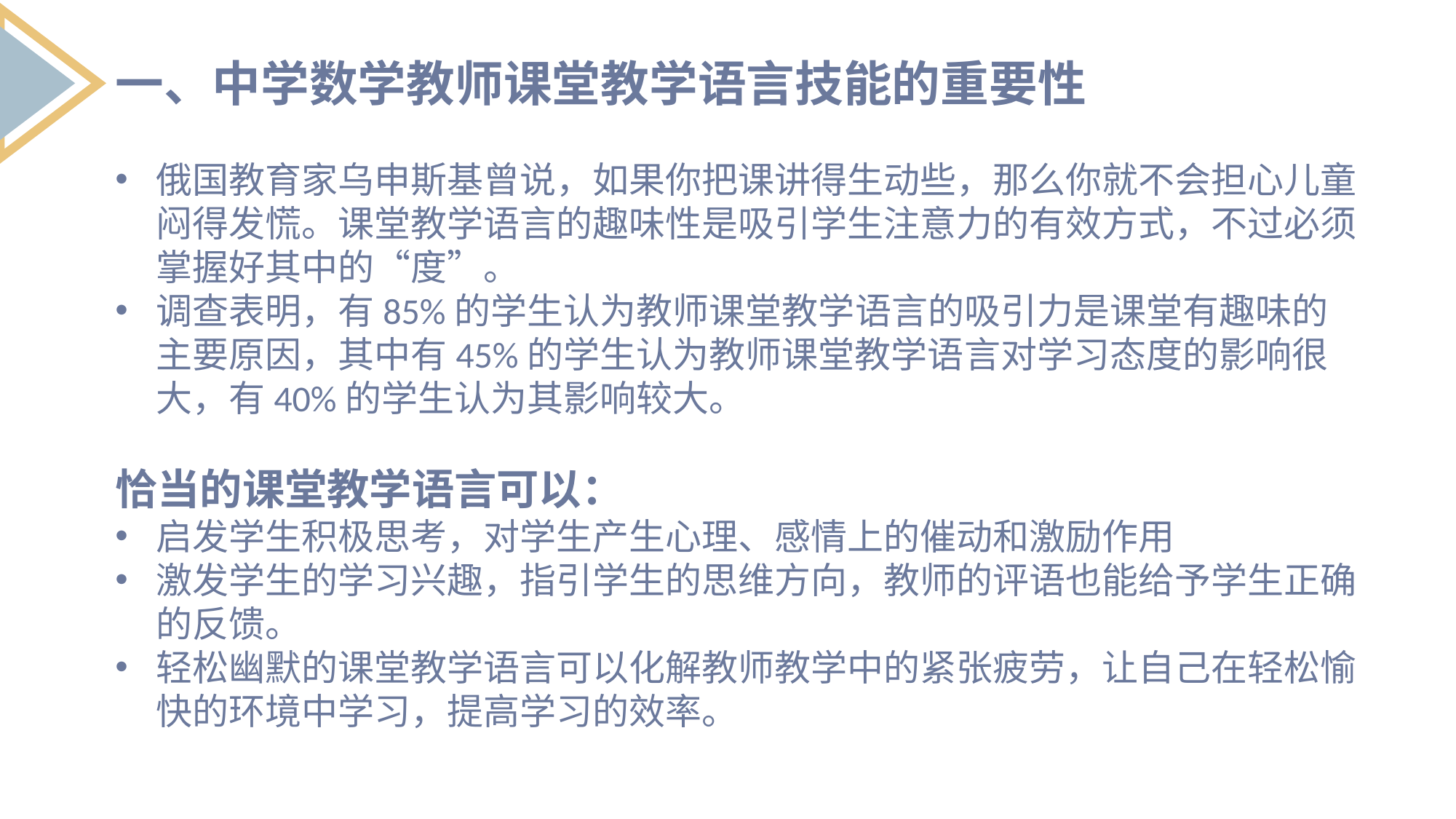

一、中学数学教师课堂教学语言技能的重要性
俄国教育家乌申斯基曾说，如果你把课讲得生动些，那么你就不会担心儿童闷得发慌。课堂教学语言的趣味性是吸引学生注意力的有效方式，不过必须掌握好其中的“度”。
调查表明，有85%的学生认为教师课堂教学语言的吸引力是课堂有趣味的主要原因，其中有45%的学生认为教师课堂教学语言对学习态度的影响很大，有40%的学生认为其影响较大。

恰当的课堂教学语言可以：
启发学生积极思考，对学生产生心理、感情上的催动和激励作用
激发学生的学习兴趣，指引学生的思维方向，教师的评语也能给予学生正确的反馈。
轻松幽默的课堂教学语言可以化解教师教学中的紧张疲劳，让自己在轻松愉快的环境中学习，提高学习的效率。